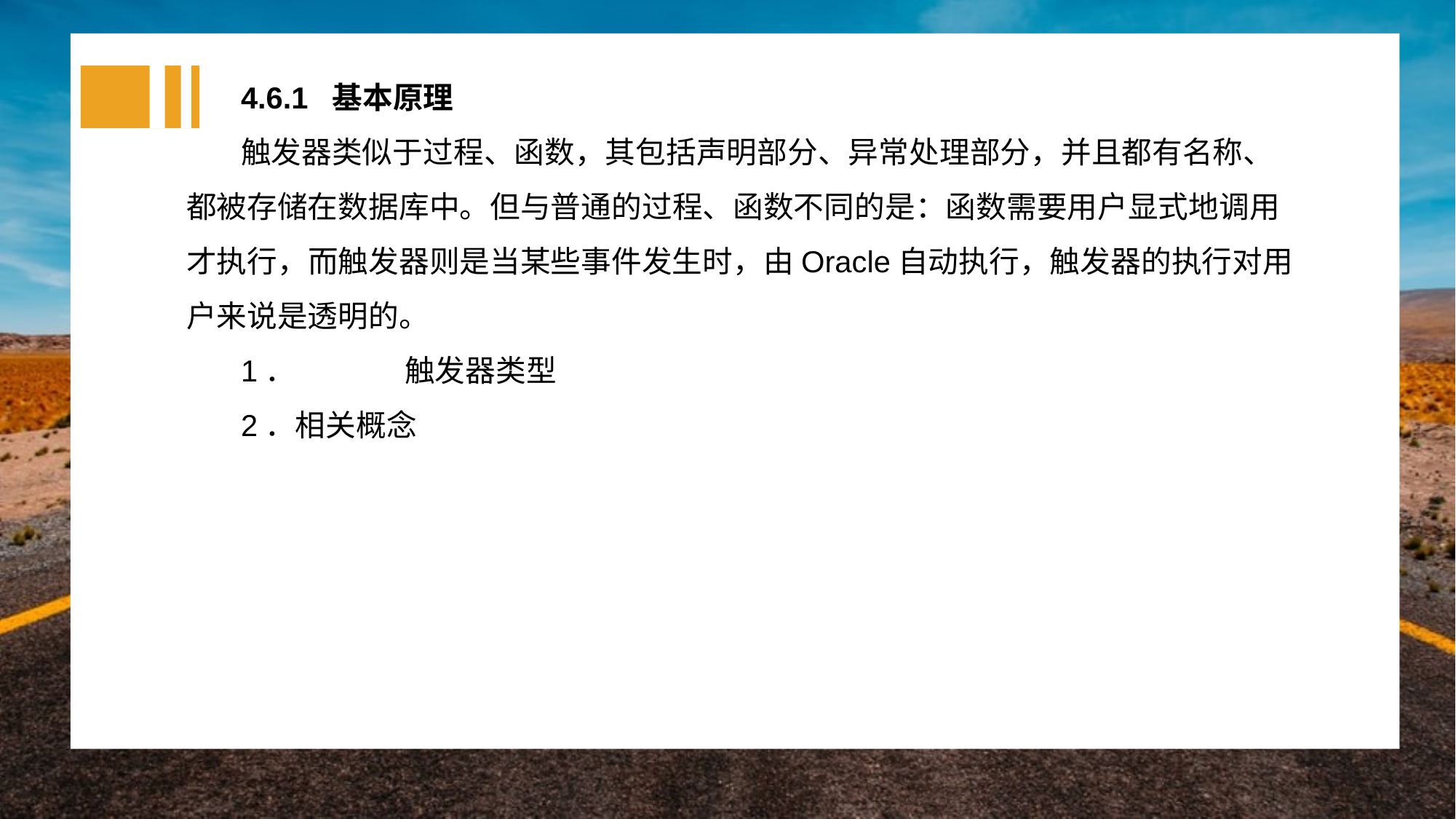

4.6.1  基本原理
触发器类似于过程、函数，其包括声明部分、异常处理部分，并且都有名称、都被存储在数据库中。但与普通的过程、函数不同的是：函数需要用户显式地调用才执行，而触发器则是当某些事件发生时，由Oracle自动执行，触发器的执行对用户来说是透明的。
1．	触发器类型
2．相关概念